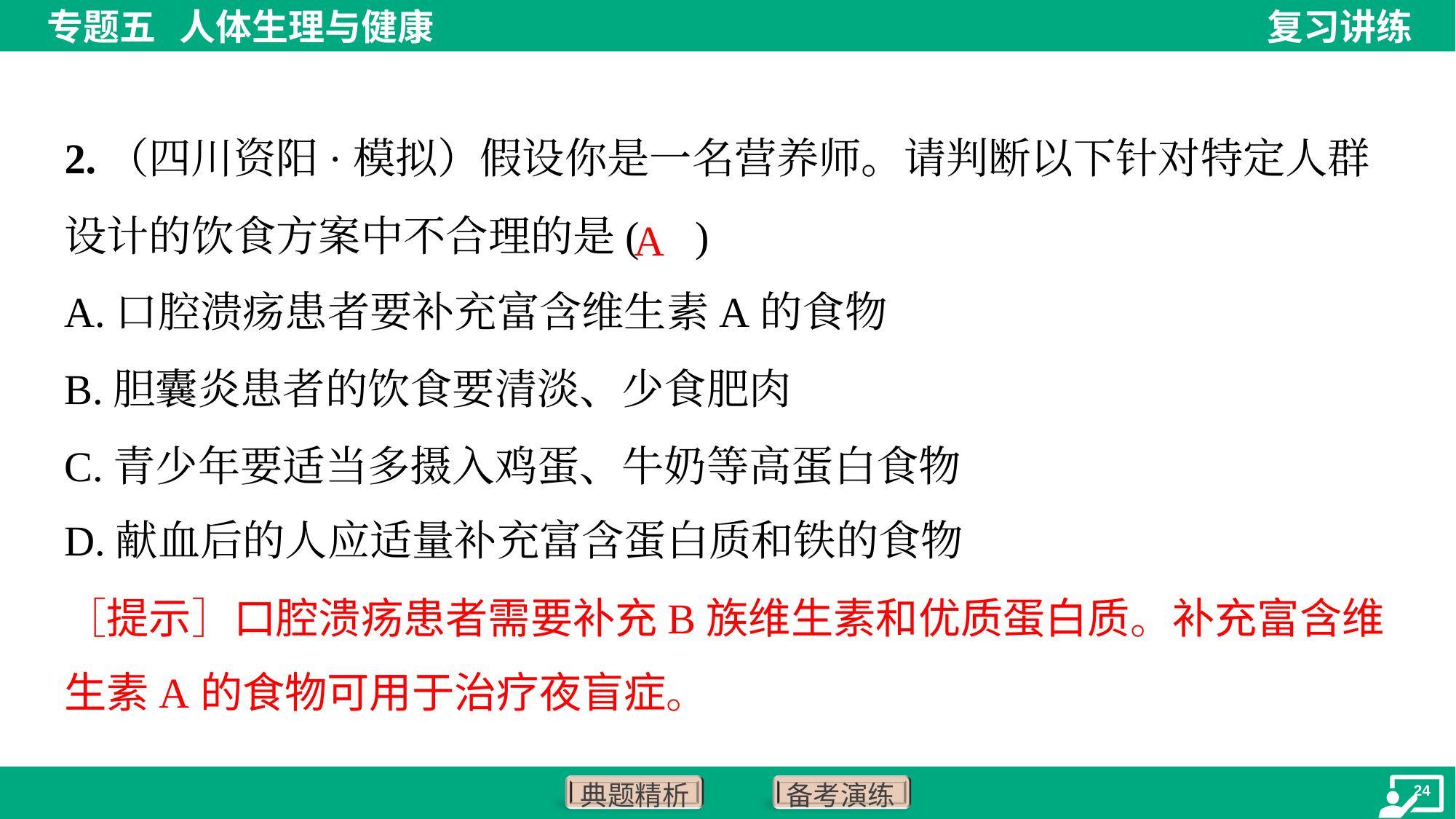

2.（四川资阳·模拟）假设你是一名营养师。请判断以下针对特定人群设计的饮食方案中不合理的是(     )
A
A.口腔溃疡患者要补充富含维生素A的食物
B.胆囊炎患者的饮食要清淡、少食肥肉
C.青少年要适当多摄入鸡蛋、牛奶等高蛋白食物
D.献血后的人应适量补充富含蛋白质和铁的食物
［提示］口腔溃疡患者需要补充B族维生素和优质蛋白质。补充富含维
生素A的食物可用于治疗夜盲症。